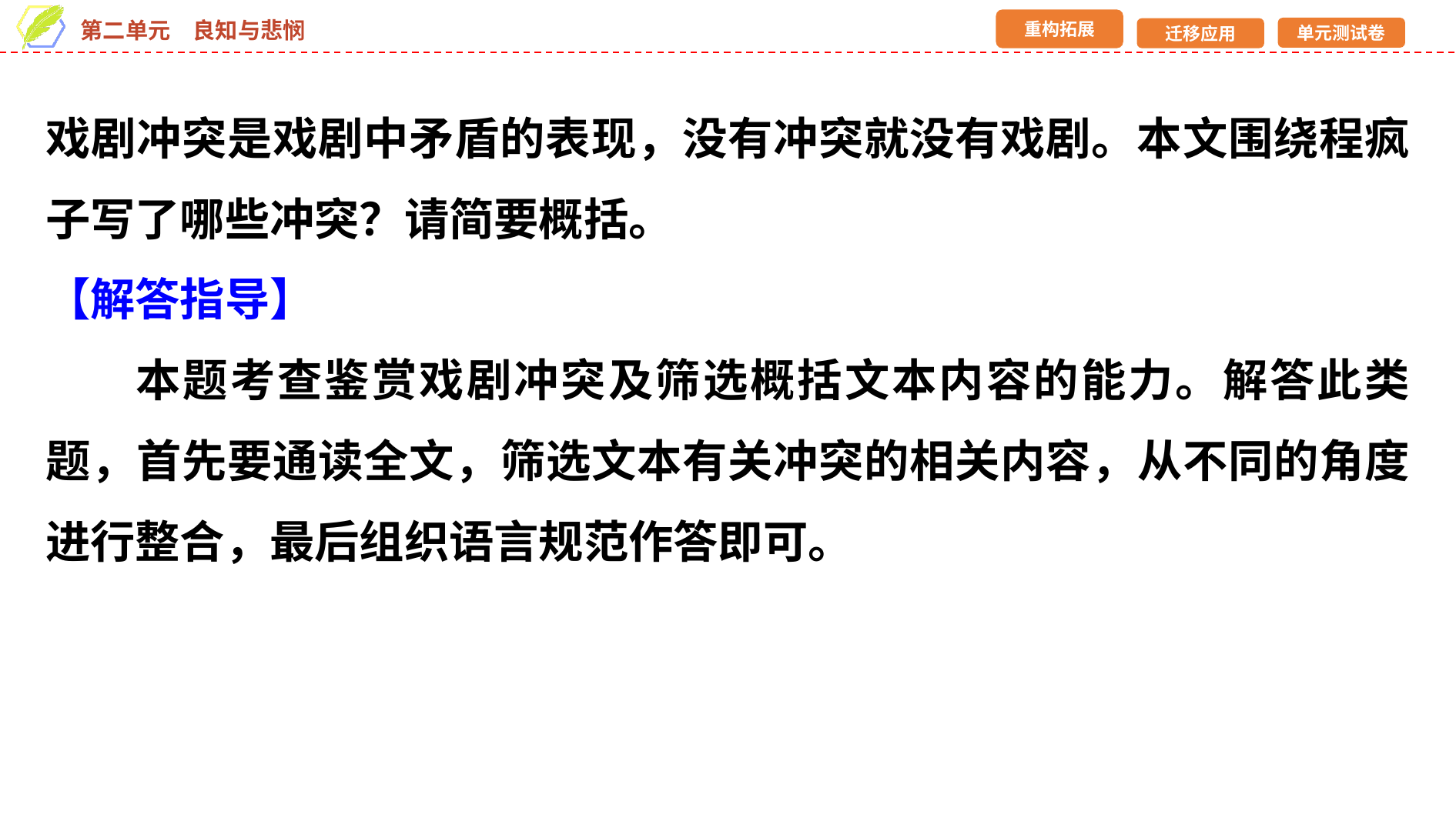

戏剧冲突是戏剧中矛盾的表现，没有冲突就没有戏剧。本文围绕程疯子写了哪些冲突？请简要概括。
【解答指导】
本题考查鉴赏戏剧冲突及筛选概括文本内容的能力。解答此类题，首先要通读全文，筛选文本有关冲突的相关内容，从不同的角度进行整合，最后组织语言规范作答即可。